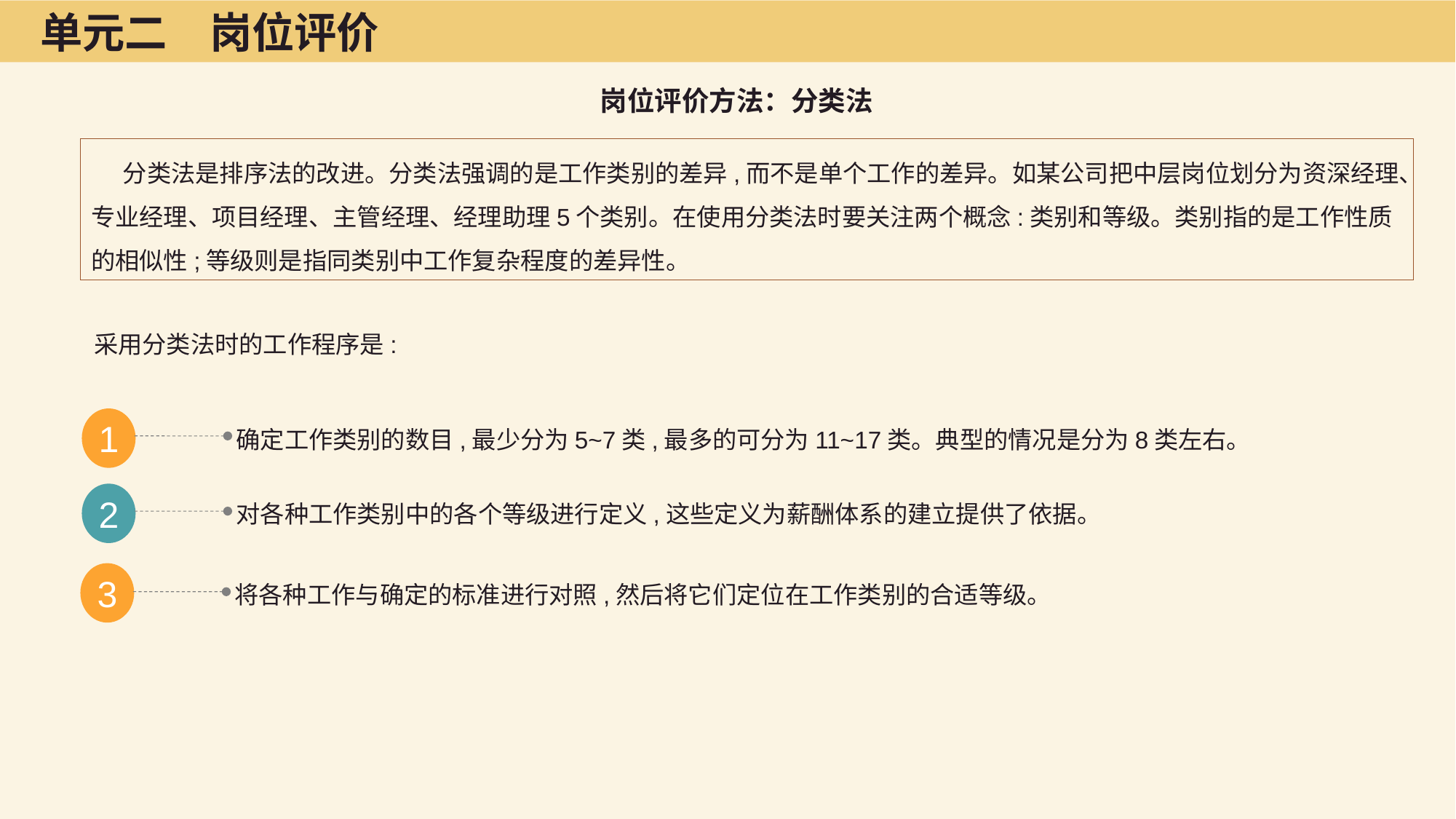

单元二　岗位评价
岗位评价方法：分类法
分类法是排序法的改进。分类法强调的是工作类别的差异,而不是单个工作的差异。如某公司把中层岗位划分为资深经理、专业经理、项目经理、主管经理、经理助理5个类别。在使用分类法时要关注两个概念:类别和等级。类别指的是工作性质的相似性;等级则是指同类别中工作复杂程度的差异性。
采用分类法时的工作程序是:

1
确定工作类别的数目,最少分为5~7类,最多的可分为11~17类。典型的情况是分为8类左右。

2
对各种工作类别中的各个等级进行定义,这些定义为薪酬体系的建立提供了依据。

3
将各种工作与确定的标准进行对照,然后将它们定位在工作类别的合适等级。